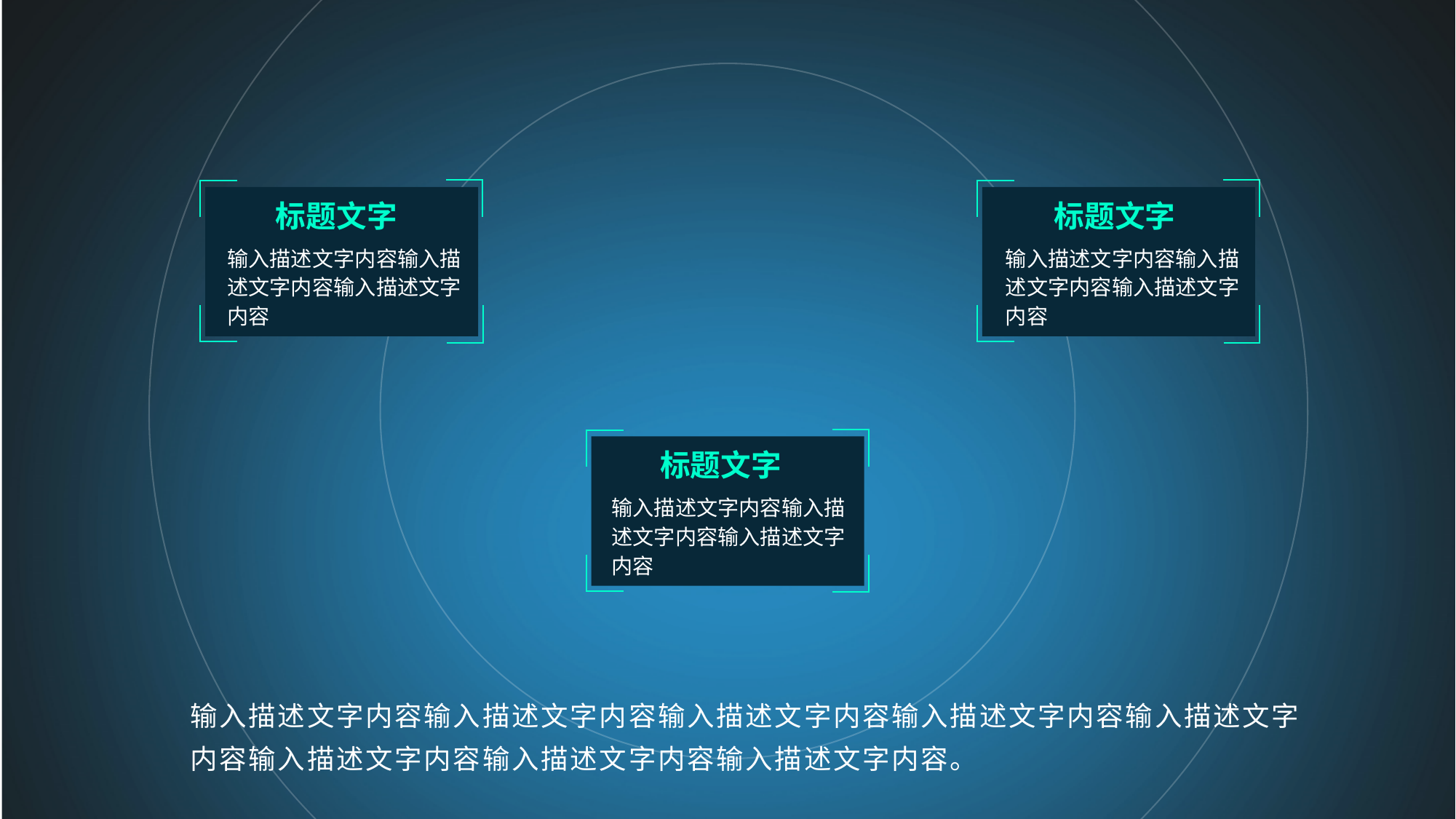

标题文字
标题文字
输入描述文字内容输入描述文字内容输入描述文字内容
输入描述文字内容输入描述文字内容输入描述文字内容

标题文字
输入描述文字内容输入描述文字内容输入描述文字内容

输入描述文字内容输入描述文字内容输入描述文字内容输入描述文字内容输入描述文字内容输入描述文字内容输入描述文字内容输入描述文字内容。